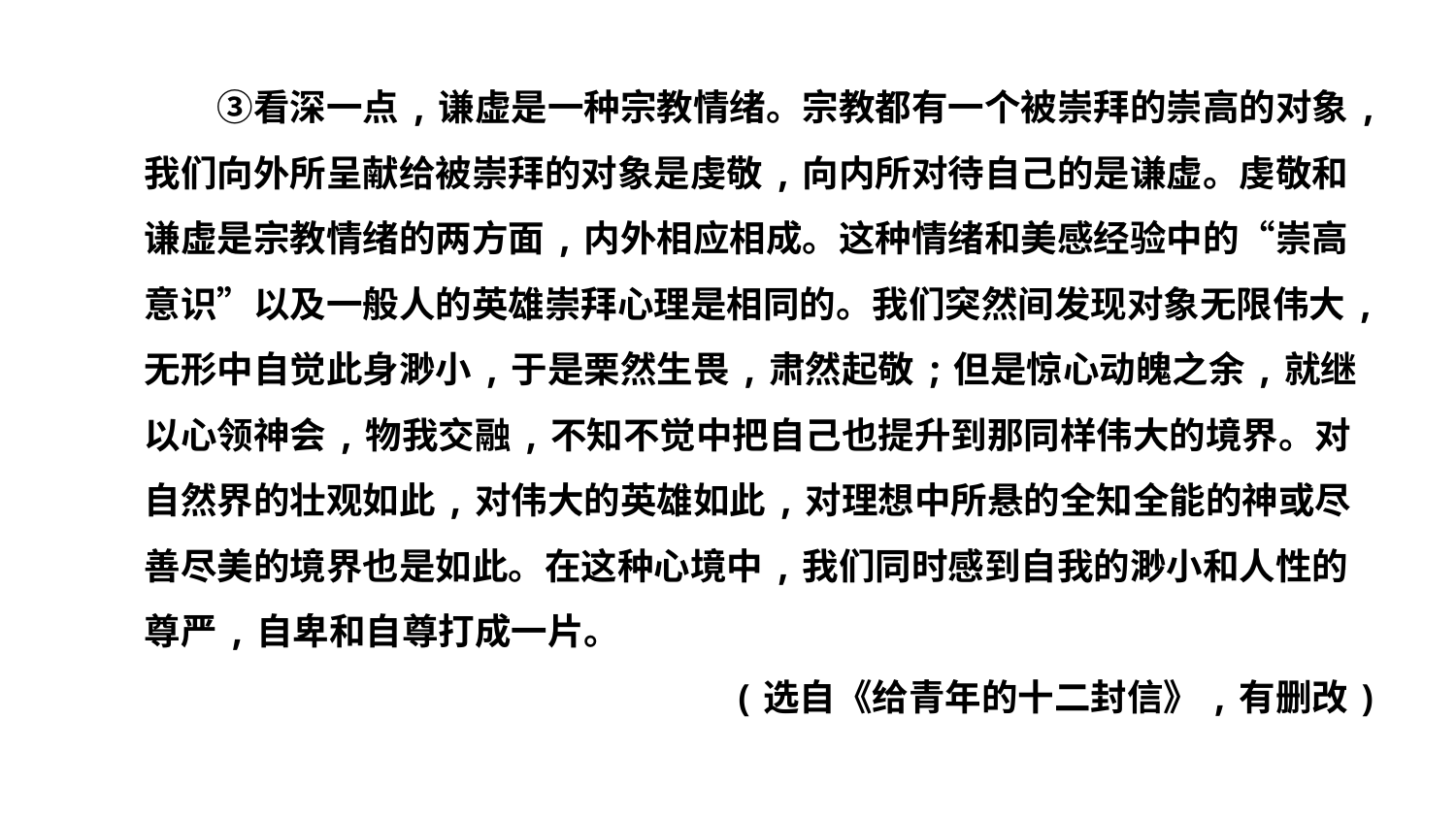

③看深一点,谦虚是一种宗教情绪。宗教都有一个被崇拜的崇高的对象,我们向外所呈献给被崇拜的对象是虔敬,向内所对待自己的是谦虚。虔敬和谦虚是宗教情绪的两方面,内外相应相成。这种情绪和美感经验中的“崇高意识”以及一般人的英雄崇拜心理是相同的。我们突然间发现对象无限伟大,无形中自觉此身渺小,于是栗然生畏,肃然起敬;但是惊心动魄之余,就继以心领神会,物我交融,不知不觉中把自己也提升到那同样伟大的境界。对自然界的壮观如此,对伟大的英雄如此,对理想中所悬的全知全能的神或尽善尽美的境界也是如此。在这种心境中,我们同时感到自我的渺小和人性的尊严,自卑和自尊打成一片。
(选自《给青年的十二封信》,有删改)